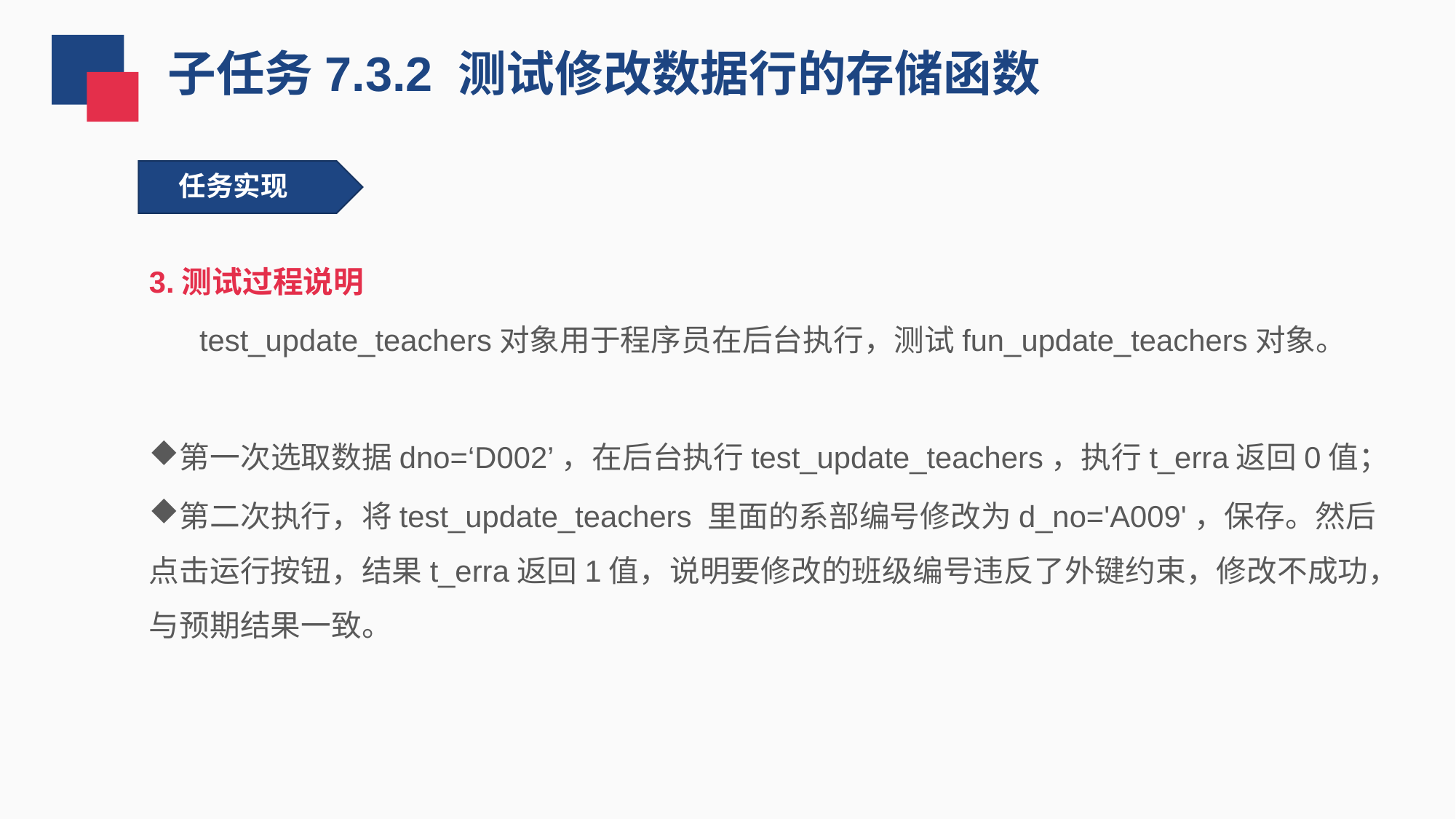

子任务7.3.2 测试修改数据行的存储函数

任务实现
3.测试过程说明
      test_update_teachers对象用于程序员在后台执行，测试fun_update_teachers对象。

第一次选取数据dno=‘D002’，在后台执行test_update_teachers，执行t_erra返回0值；
第二次执行，将test_update_teachers 里面的系部编号修改为d_no='A009'，保存。然后点击运行按钮，结果t_erra返回1值，说明要修改的班级编号违反了外键约束，修改不成功，与预期结果一致。